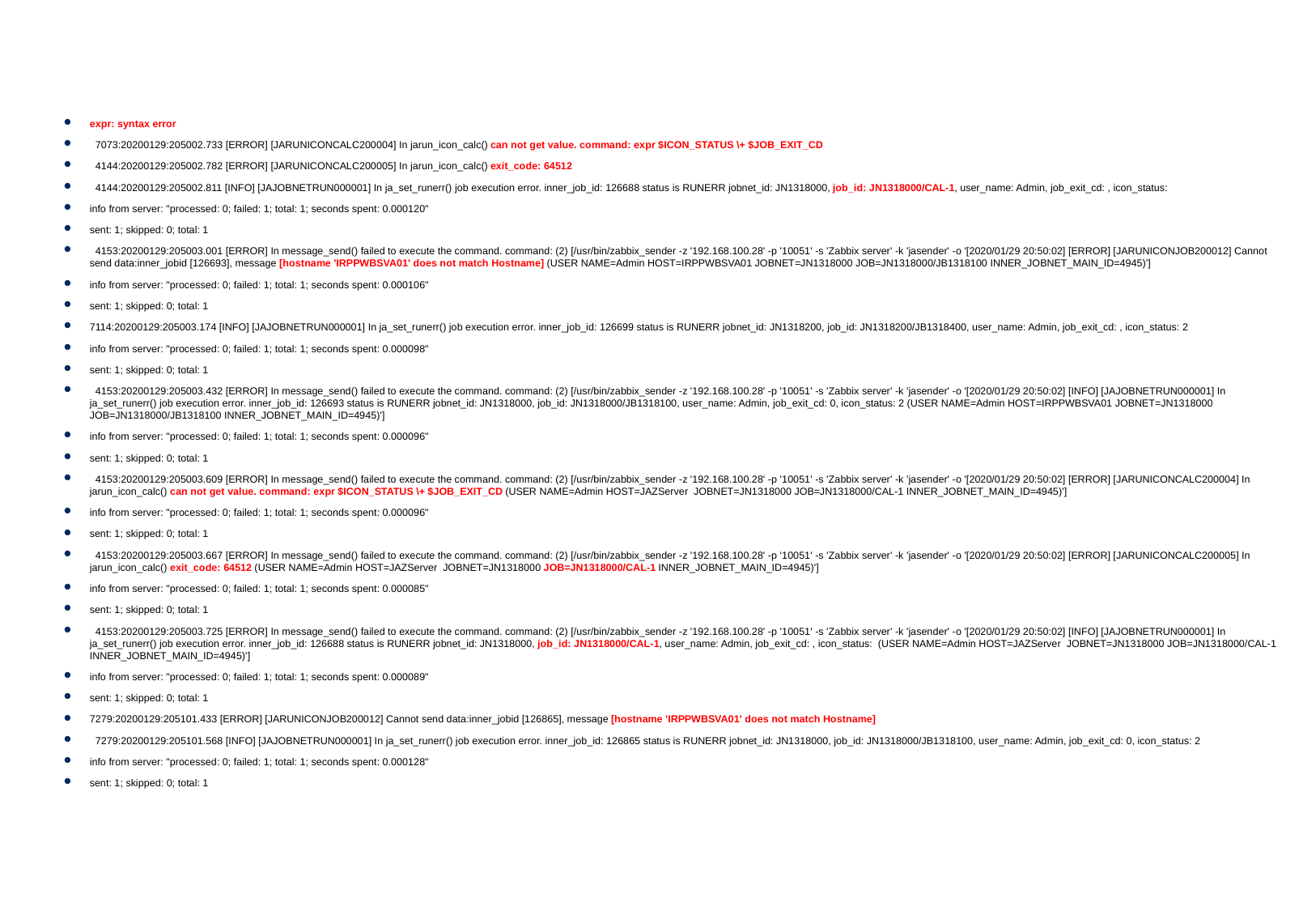

# 実装課題
expr: syntax error
  7073:20200129:205002.733 [ERROR] [JARUNICONCALC200004] In jarun_icon_calc() can not get value. command: expr $ICON_STATUS \+ $JOB_EXIT_CD
  4144:20200129:205002.782 [ERROR] [JARUNICONCALC200005] In jarun_icon_calc() exit_code: 64512
  4144:20200129:205002.811 [INFO] [JAJOBNETRUN000001] In ja_set_runerr() job execution error. inner_job_id: 126688 status is RUNERR jobnet_id: JN1318000, job_id: JN1318000/CAL-1, user_name: Admin, job_exit_cd: , icon_status:
info from server: "processed: 0; failed: 1; total: 1; seconds spent: 0.000120"
sent: 1; skipped: 0; total: 1
  4153:20200129:205003.001 [ERROR] In message_send() failed to execute the command. command: (2) [/usr/bin/zabbix_sender -z '192.168.100.28' -p '10051' -s 'Zabbix server' -k 'jasender' -o '[2020/01/29 20:50:02] [ERROR] [JARUNICONJOB200012] Cannot send data:inner_jobid [126693], message [hostname 'IRPPWBSVA01' does not match Hostname] (USER NAME=Admin HOST=IRPPWBSVA01 JOBNET=JN1318000 JOB=JN1318000/JB1318100 INNER_JOBNET_MAIN_ID=4945)']
info from server: "processed: 0; failed: 1; total: 1; seconds spent: 0.000106"
sent: 1; skipped: 0; total: 1
7114:20200129:205003.174 [INFO] [JAJOBNETRUN000001] In ja_set_runerr() job execution error. inner_job_id: 126699 status is RUNERR jobnet_id: JN1318200, job_id: JN1318200/JB1318400, user_name: Admin, job_exit_cd: , icon_status: 2
info from server: "processed: 0; failed: 1; total: 1; seconds spent: 0.000098"
sent: 1; skipped: 0; total: 1
  4153:20200129:205003.432 [ERROR] In message_send() failed to execute the command. command: (2) [/usr/bin/zabbix_sender -z '192.168.100.28' -p '10051' -s 'Zabbix server' -k 'jasender' -o '[2020/01/29 20:50:02] [INFO] [JAJOBNETRUN000001] In ja_set_runerr() job execution error. inner_job_id: 126693 status is RUNERR jobnet_id: JN1318000, job_id: JN1318000/JB1318100, user_name: Admin, job_exit_cd: 0, icon_status: 2 (USER NAME=Admin HOST=IRPPWBSVA01 JOBNET=JN1318000 JOB=JN1318000/JB1318100 INNER_JOBNET_MAIN_ID=4945)']
info from server: "processed: 0; failed: 1; total: 1; seconds spent: 0.000096"
sent: 1; skipped: 0; total: 1
  4153:20200129:205003.609 [ERROR] In message_send() failed to execute the command. command: (2) [/usr/bin/zabbix_sender -z '192.168.100.28' -p '10051' -s 'Zabbix server' -k 'jasender' -o '[2020/01/29 20:50:02] [ERROR] [JARUNICONCALC200004] In jarun_icon_calc() can not get value. command: expr $ICON_STATUS \+ $JOB_EXIT_CD (USER NAME=Admin HOST=JAZServer  JOBNET=JN1318000 JOB=JN1318000/CAL-1 INNER_JOBNET_MAIN_ID=4945)']
info from server: "processed: 0; failed: 1; total: 1; seconds spent: 0.000096"
sent: 1; skipped: 0; total: 1
  4153:20200129:205003.667 [ERROR] In message_send() failed to execute the command. command: (2) [/usr/bin/zabbix_sender -z '192.168.100.28' -p '10051' -s 'Zabbix server' -k 'jasender' -o '[2020/01/29 20:50:02] [ERROR] [JARUNICONCALC200005] In jarun_icon_calc() exit_code: 64512 (USER NAME=Admin HOST=JAZServer  JOBNET=JN1318000 JOB=JN1318000/CAL-1 INNER_JOBNET_MAIN_ID=4945)']
info from server: "processed: 0; failed: 1; total: 1; seconds spent: 0.000085"
sent: 1; skipped: 0; total: 1
  4153:20200129:205003.725 [ERROR] In message_send() failed to execute the command. command: (2) [/usr/bin/zabbix_sender -z '192.168.100.28' -p '10051' -s 'Zabbix server' -k 'jasender' -o '[2020/01/29 20:50:02] [INFO] [JAJOBNETRUN000001] In ja_set_runerr() job execution error. inner_job_id: 126688 status is RUNERR jobnet_id: JN1318000, job_id: JN1318000/CAL-1, user_name: Admin, job_exit_cd: , icon_status:  (USER NAME=Admin HOST=JAZServer  JOBNET=JN1318000 JOB=JN1318000/CAL-1 INNER_JOBNET_MAIN_ID=4945)']
info from server: "processed: 0; failed: 1; total: 1; seconds spent: 0.000089"
sent: 1; skipped: 0; total: 1
7279:20200129:205101.433 [ERROR] [JARUNICONJOB200012] Cannot send data:inner_jobid [126865], message [hostname 'IRPPWBSVA01' does not match Hostname]
  7279:20200129:205101.568 [INFO] [JAJOBNETRUN000001] In ja_set_runerr() job execution error. inner_job_id: 126865 status is RUNERR jobnet_id: JN1318000, job_id: JN1318000/JB1318100, user_name: Admin, job_exit_cd: 0, icon_status: 2
info from server: "processed: 0; failed: 1; total: 1; seconds spent: 0.000128"
sent: 1; skipped: 0; total: 1